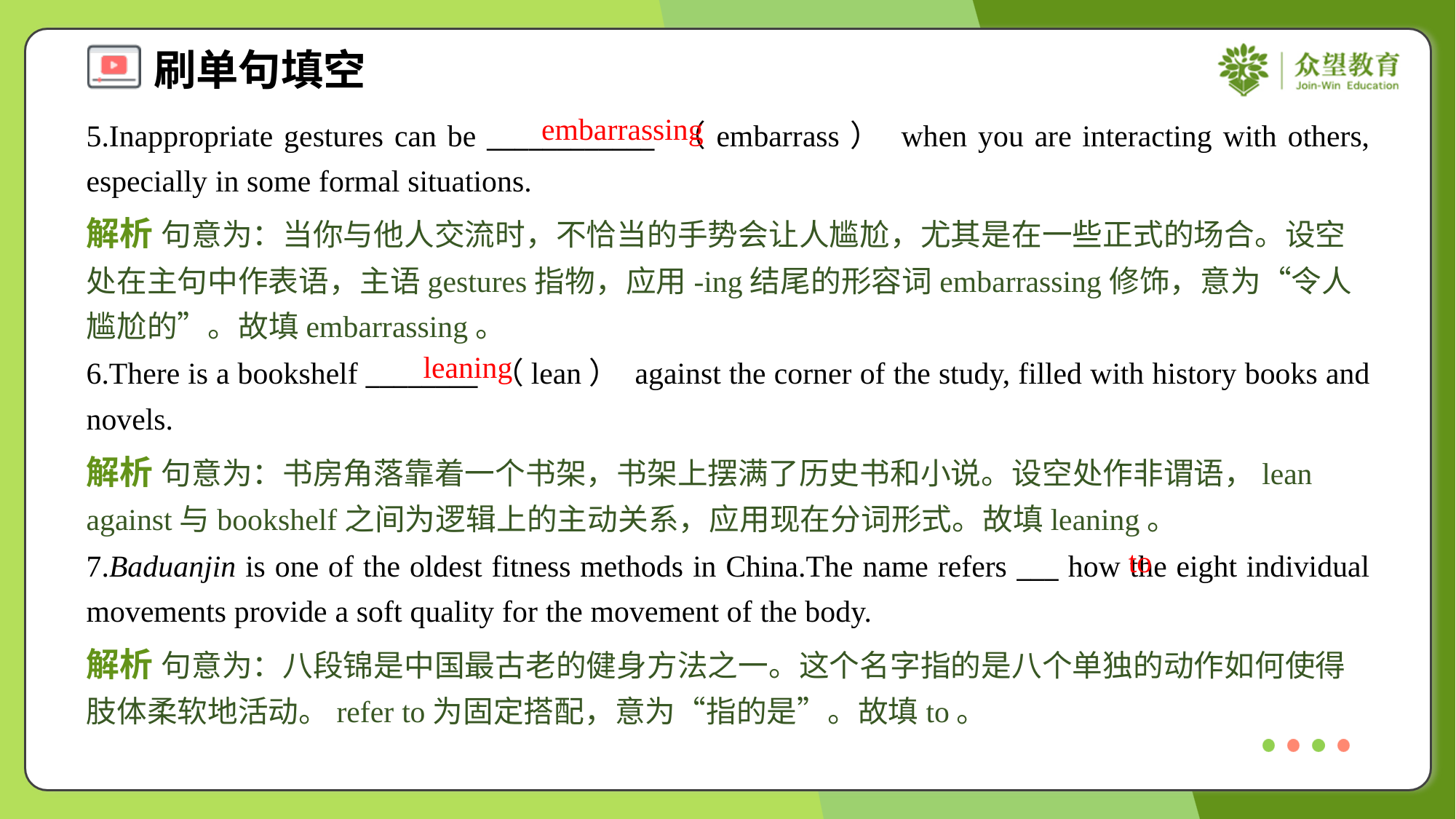

embarrassing
5.Inappropriate gestures can be ____________ （embarrass） when you are interacting with others, especially in some formal situations.
解析 句意为：当你与他人交流时，不恰当的手势会让人尴尬，尤其是在一些正式的场合。设空处在主句中作表语，主语gestures指物，应用-ing结尾的形容词embarrassing修饰，意为“令人尴尬的”。故填embarrassing。
leaning
6.There is a bookshelf ________ （lean） against the corner of the study, filled with history books and novels.
解析 句意为：书房角落靠着一个书架，书架上摆满了历史书和小说。设空处作非谓语，lean against与bookshelf之间为逻辑上的主动关系，应用现在分词形式。故填leaning。
to
7.Baduanjin is one of the oldest fitness methods in China.The name refers ___ how the eight individual movements provide a soft quality for the movement of the body.
解析 句意为：八段锦是中国最古老的健身方法之一。这个名字指的是八个单独的动作如何使得肢体柔软地活动。refer to为固定搭配，意为“指的是”。故填to。